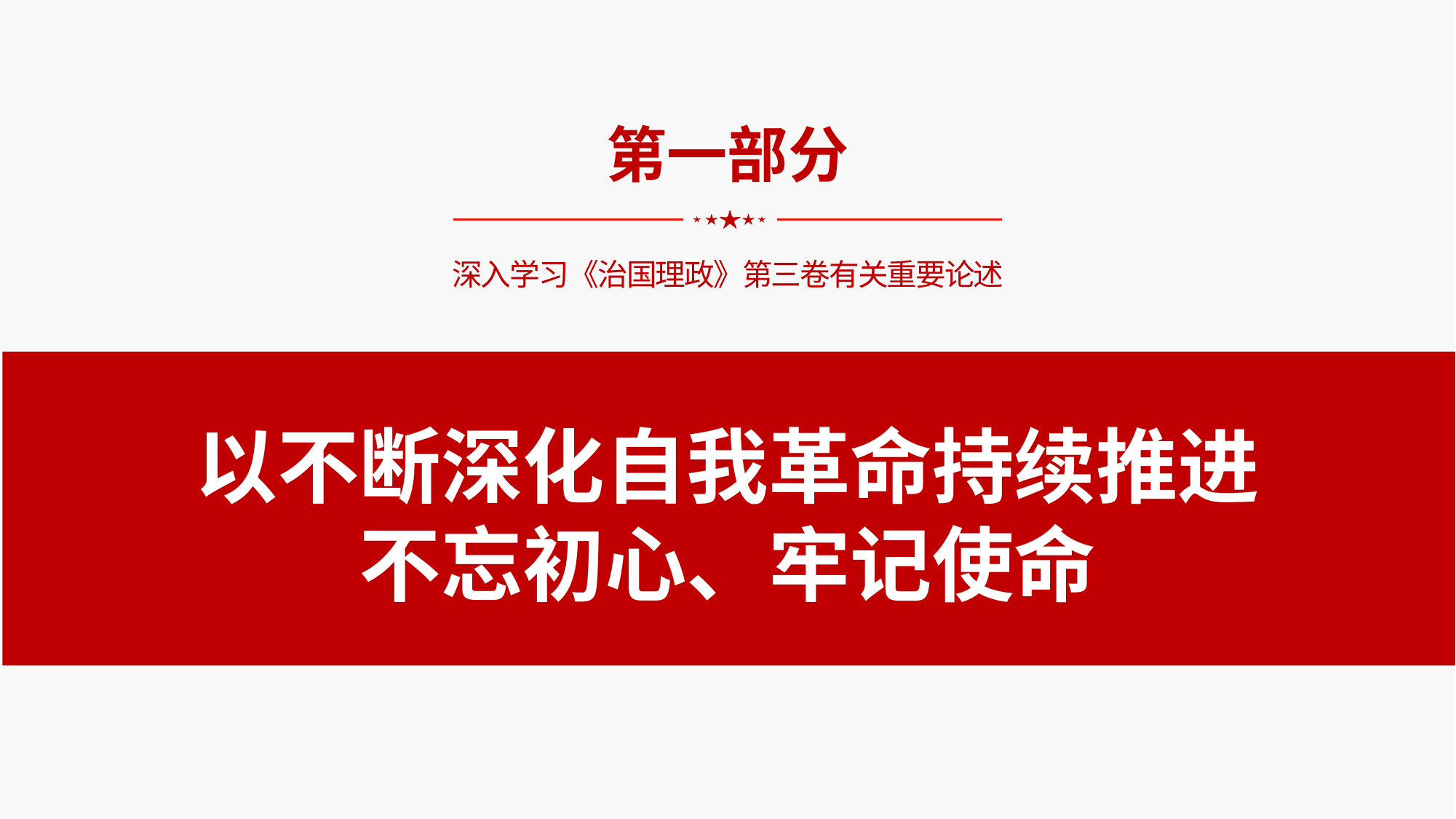

第一部分

深入学习《治国理政》第三卷有关重要论述

以不断深化自我革命持续推进
不忘初心、牢记使命